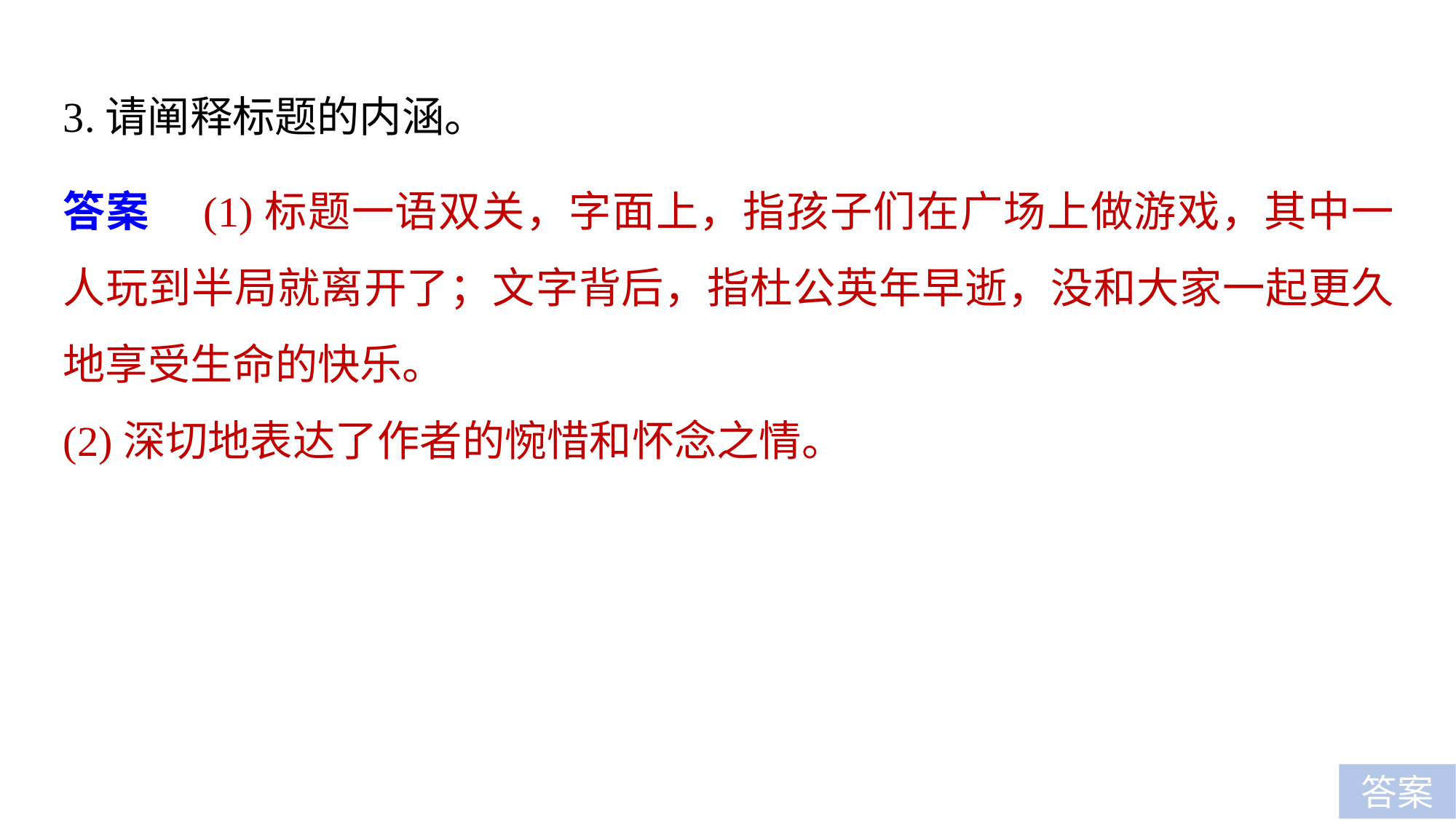

3.请阐释标题的内涵。
答案　(1)标题一语双关，字面上，指孩子们在广场上做游戏，其中一人玩到半局就离开了；文字背后，指杜公英年早逝，没和大家一起更久地享受生命的快乐。
(2)深切地表达了作者的惋惜和怀念之情。
答案